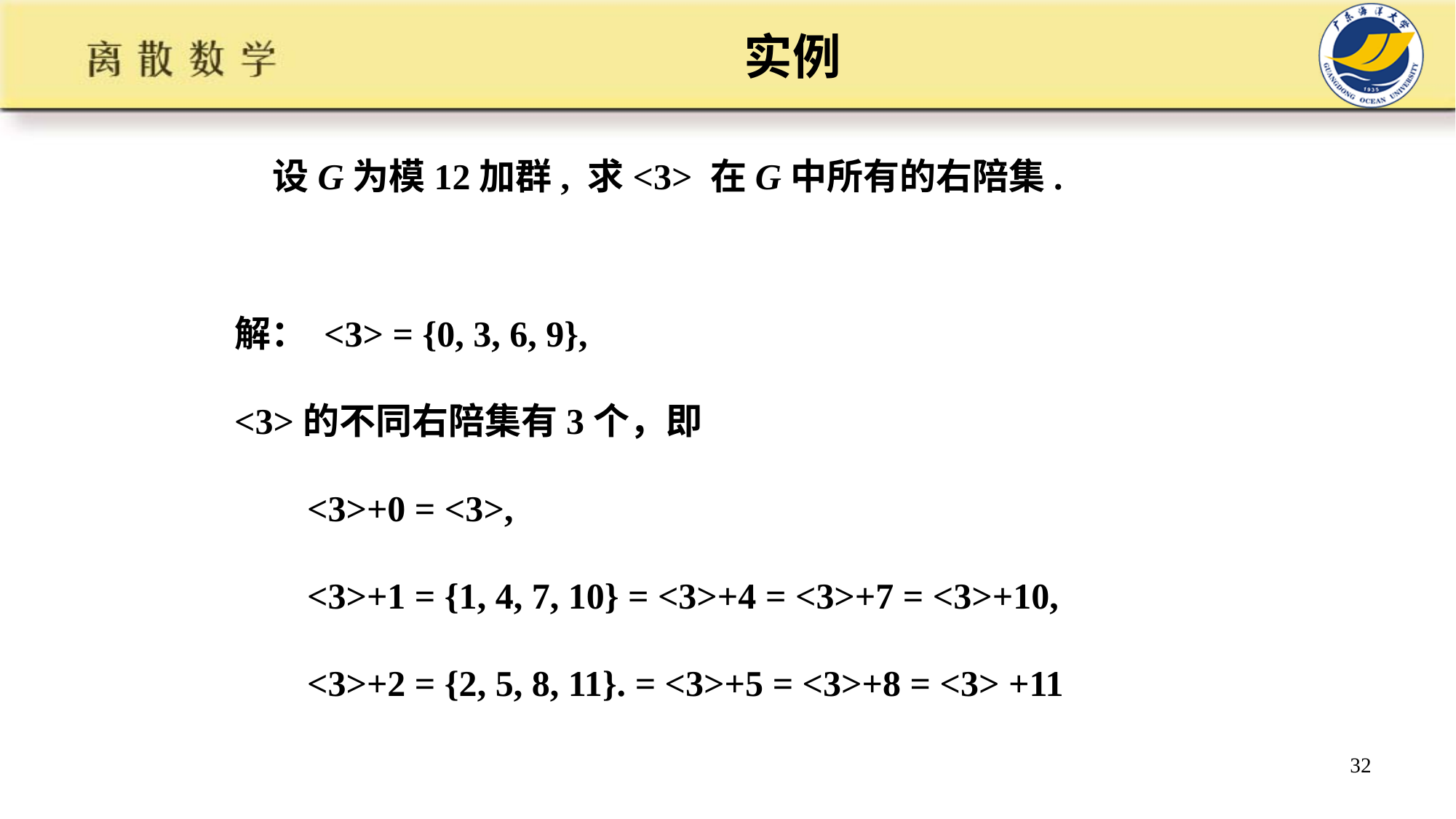

实例
设G为模12加群, 求<3> 在G中所有的右陪集.
解： <3> = {0, 3, 6, 9},
<3>的不同右陪集有3个，即
        <3>+0 = <3>,
        <3>+1 = {1, 4, 7, 10} = <3>+4 = <3>+7 = <3>+10,
        <3>+2 = {2, 5, 8, 11}. = <3>+5 = <3>+8 = <3> +11
32